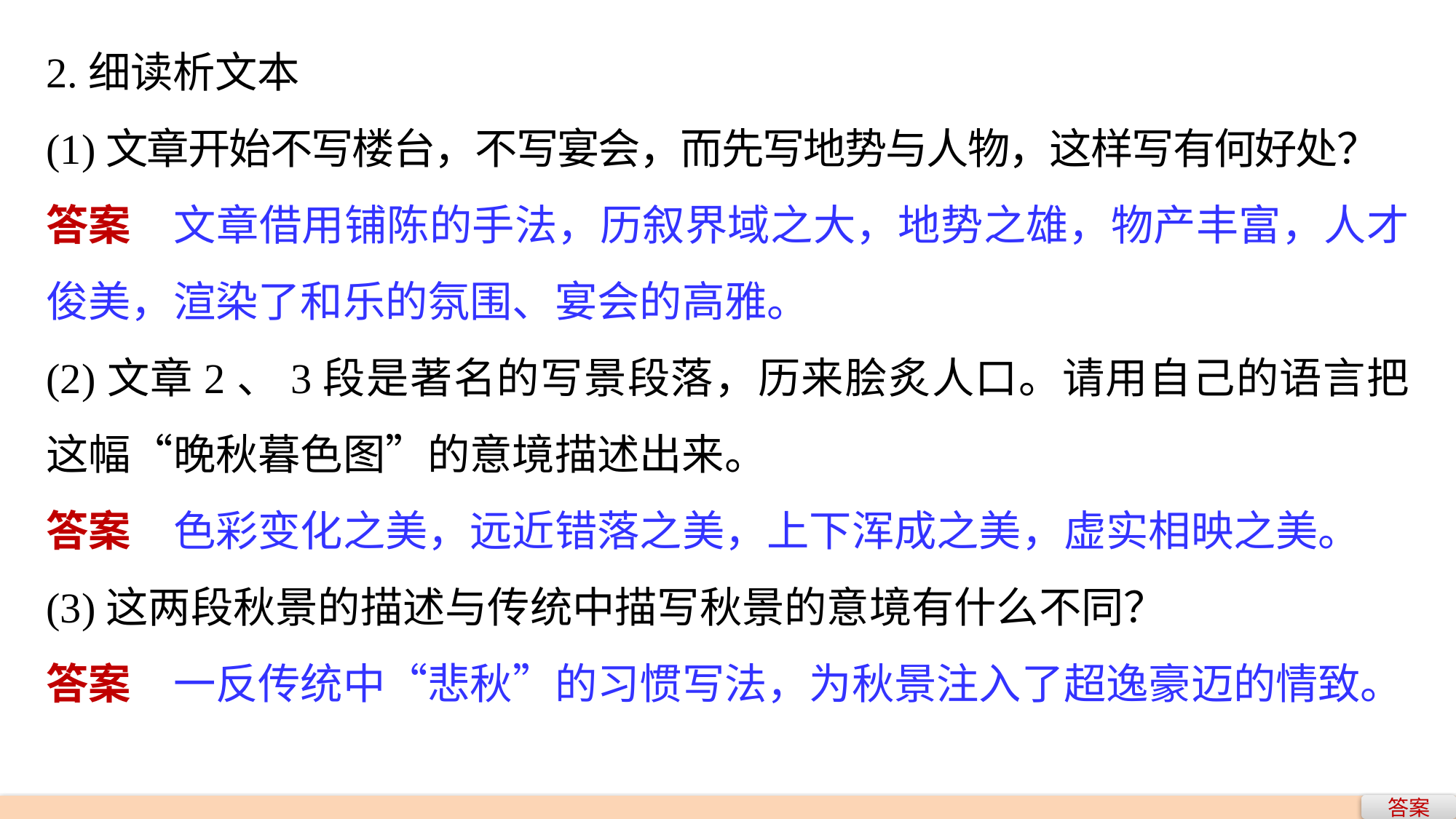

2.细读析文本
(1)文章开始不写楼台，不写宴会，而先写地势与人物，这样写有何好处？
答案　文章借用铺陈的手法，历叙界域之大，地势之雄，物产丰富，人才俊美，渲染了和乐的氛围、宴会的高雅。
(2)文章2、3段是著名的写景段落，历来脍炙人口。请用自己的语言把这幅“晚秋暮色图”的意境描述出来。
答案　色彩变化之美，远近错落之美，上下浑成之美，虚实相映之美。
(3)这两段秋景的描述与传统中描写秋景的意境有什么不同？
答案　一反传统中“悲秋”的习惯写法，为秋景注入了超逸豪迈的情致。
答案